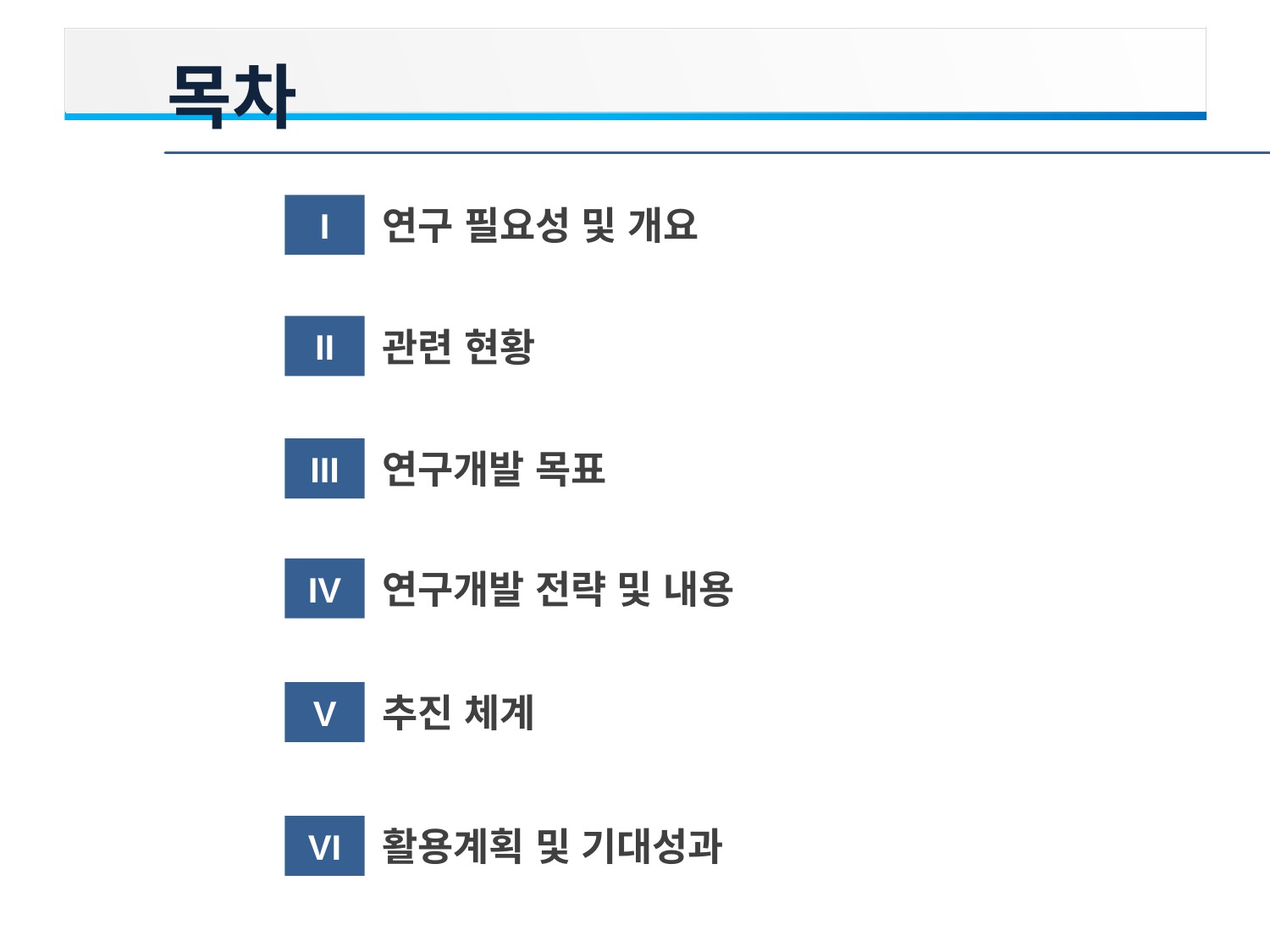

목차

I
연구 필요성 및 개요
II
관련 현황
III
연구개발 목표
IV
연구개발 전략 및 내용
V
추진 체계
VI
활용계획 및 기대성과